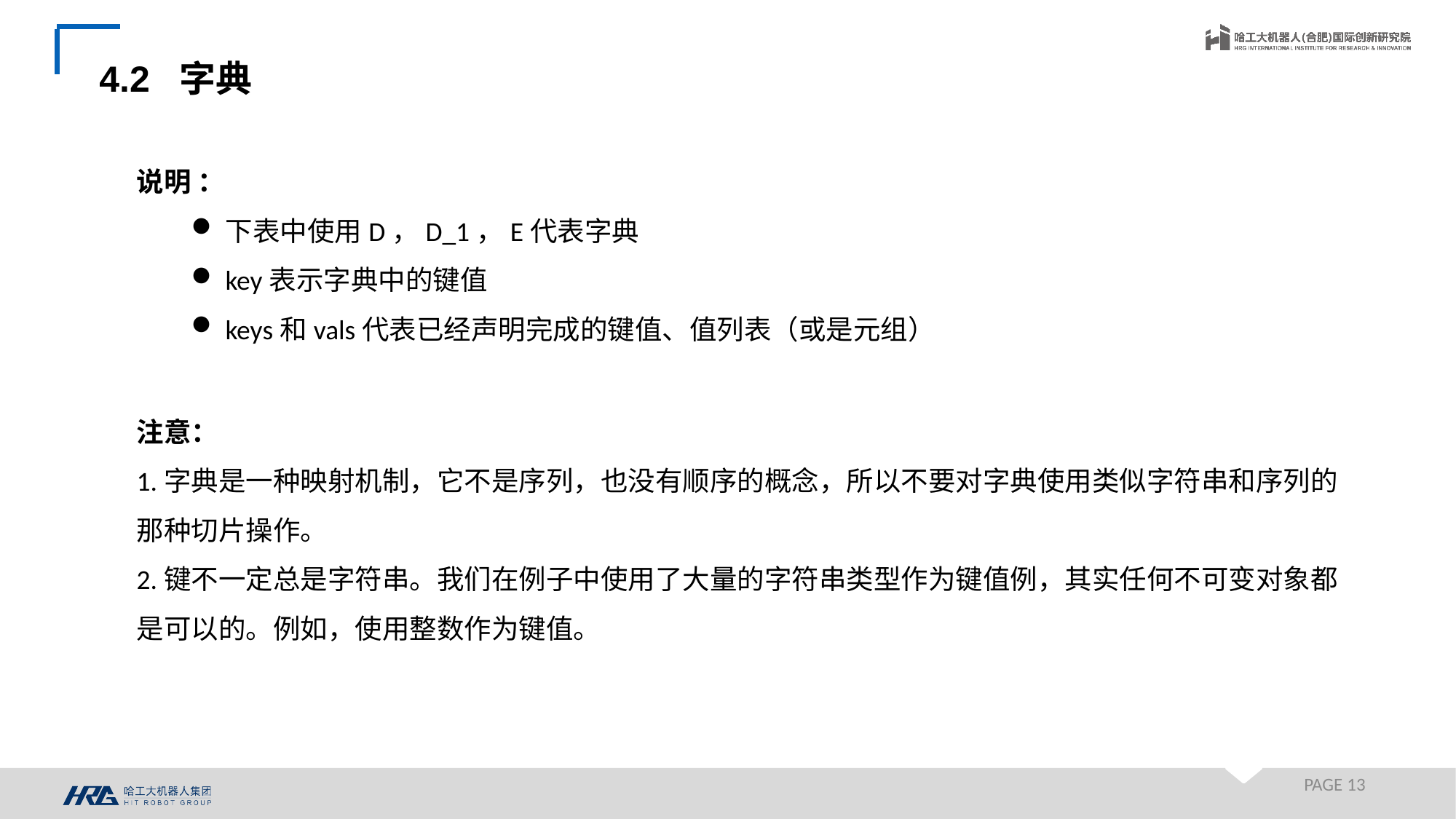

4.2  字典
说明 ：
下表中使用D，D_1，E代表字典
key表示字典中的键值
keys和vals代表已经声明完成的键值、值列表（或是元组）
注意：
1.字典是一种映射机制，它不是序列，也没有顺序的概念，所以不要对字典使用类似字符串和序列的那种切片操作。
2.键不一定总是字符串。我们在例子中使用了大量的字符串类型作为键值例，其实任何不可变对象都是可以的。例如，使用整数作为键值。